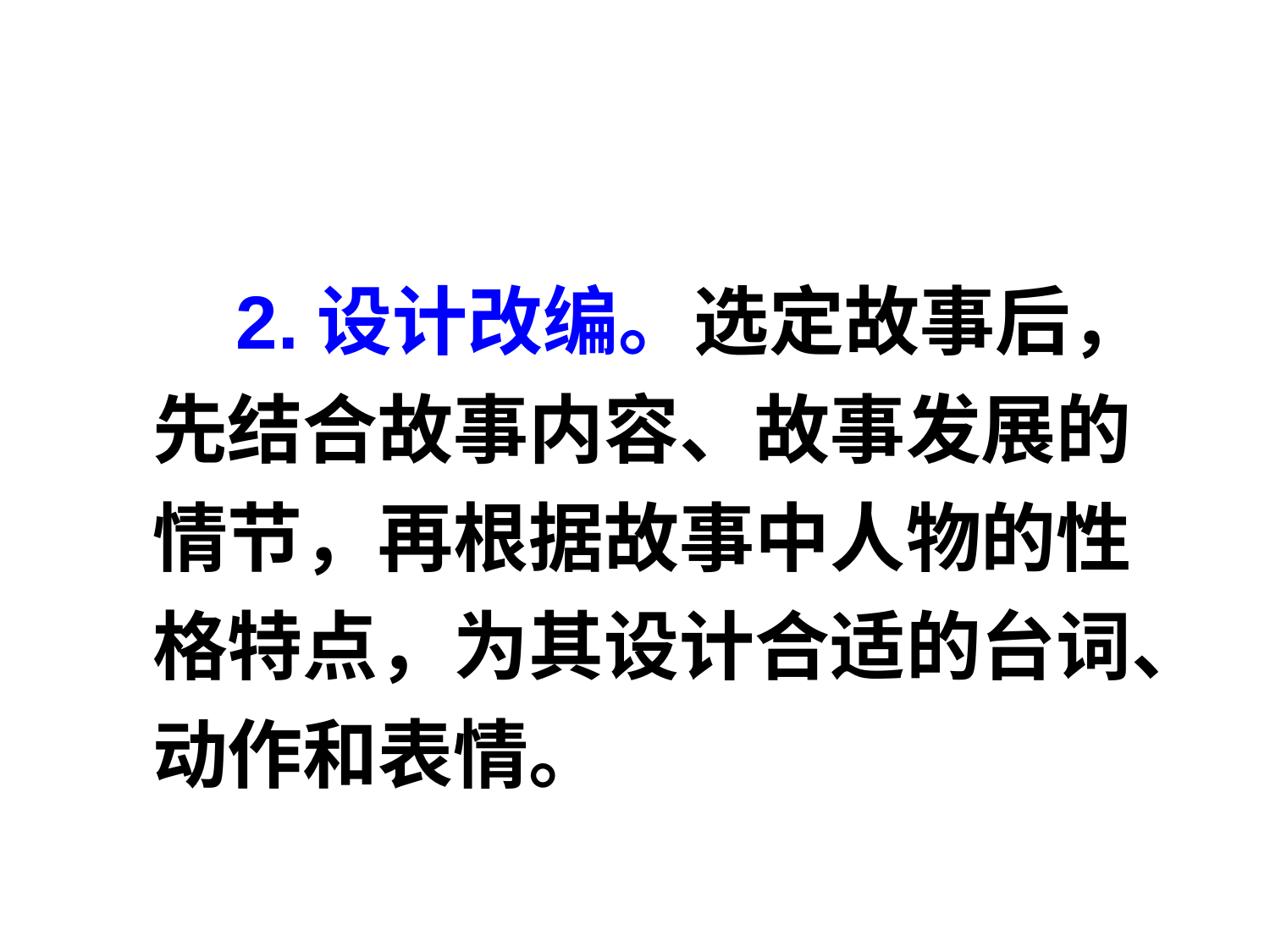

2.设计改编。选定故事后，先结合故事内容、故事发展的情节，再根据故事中人物的性格特点，为其设计合适的台词、动作和表情。